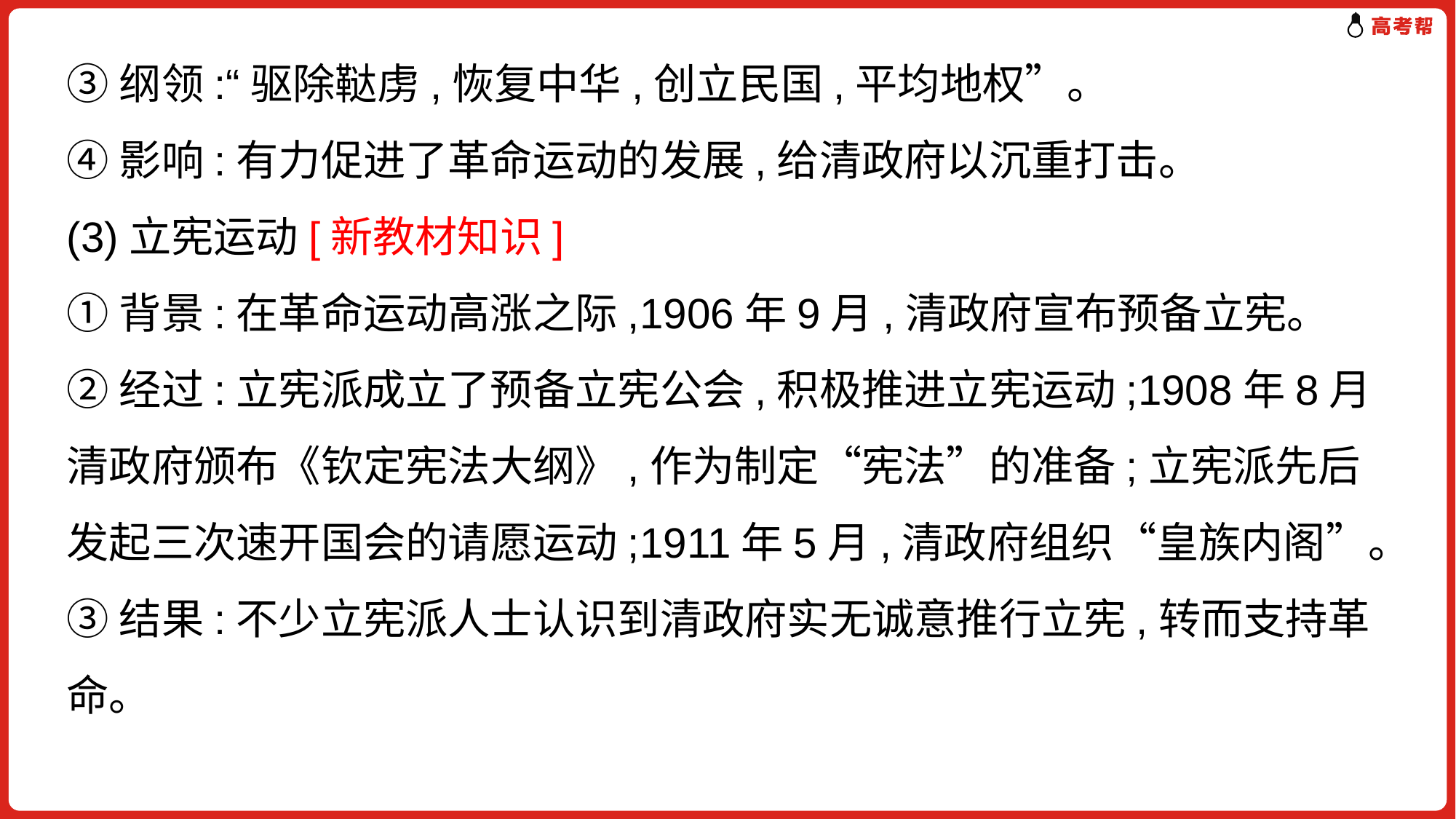

③纲领:“驱除鞑虏,恢复中华,创立民国,平均地权”。
④影响:有力促进了革命运动的发展,给清政府以沉重打击。
(3)立宪运动[新教材知识]
①背景:在革命运动高涨之际,1906年9月,清政府宣布预备立宪。
②经过:立宪派成立了预备立宪公会,积极推进立宪运动;1908年8月清政府颁布《钦定宪法大纲》,作为制定“宪法”的准备;立宪派先后发起三次速开国会的请愿运动;1911年5月,清政府组织“皇族内阁”。
③结果:不少立宪派人士认识到清政府实无诚意推行立宪,转而支持革命。